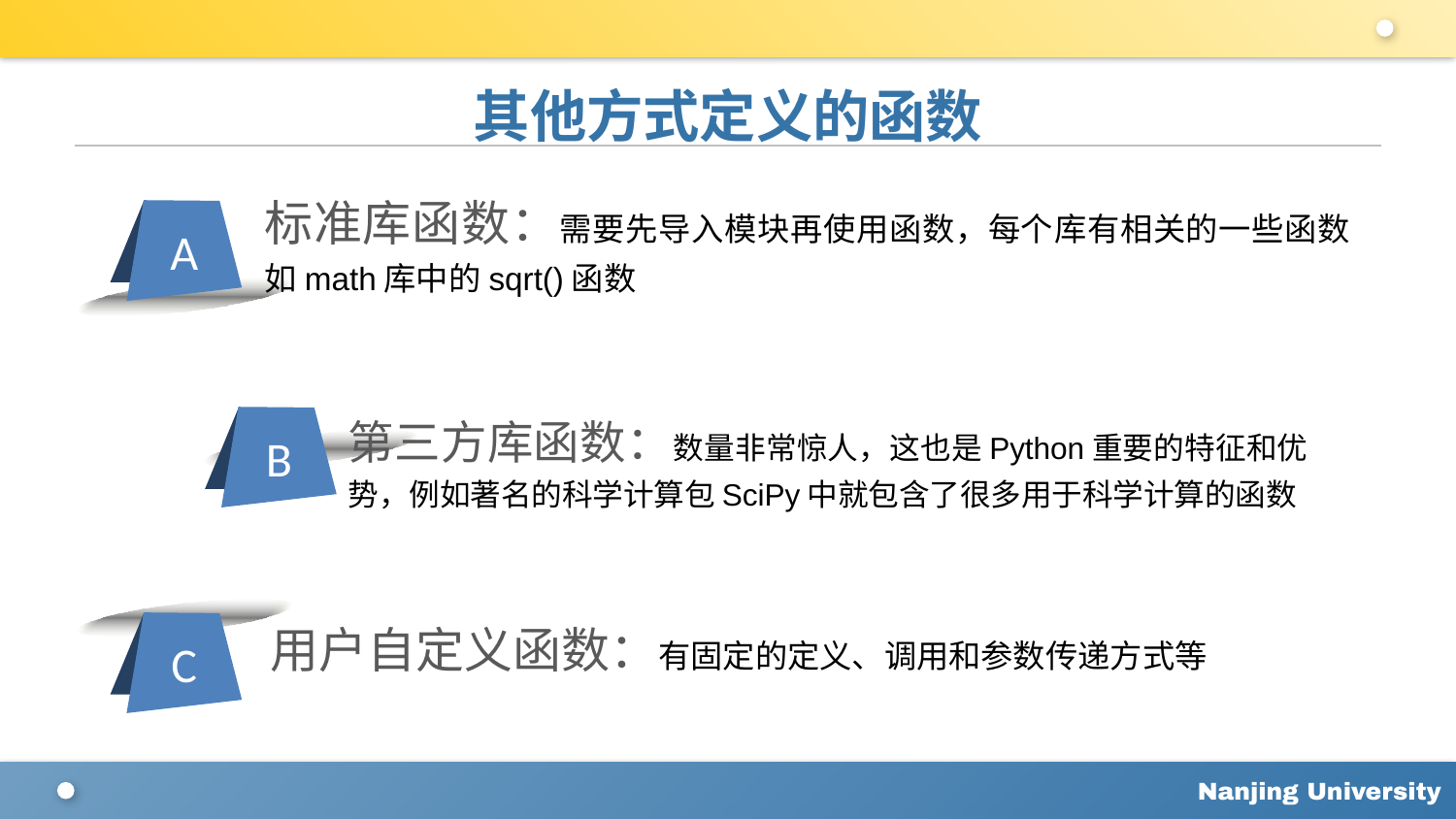

# 其他方式定义的函数
标准库函数：需要先导入模块再使用函数，每个库有相关的一些函数如math库中的sqrt()函数
A

第三方库函数：数量非常惊人，这也是Python重要的特征和优势，例如著名的科学计算包SciPy中就包含了很多用于科学计算的函数
B

用户自定义函数：有固定的定义、调用和参数传递方式等

C